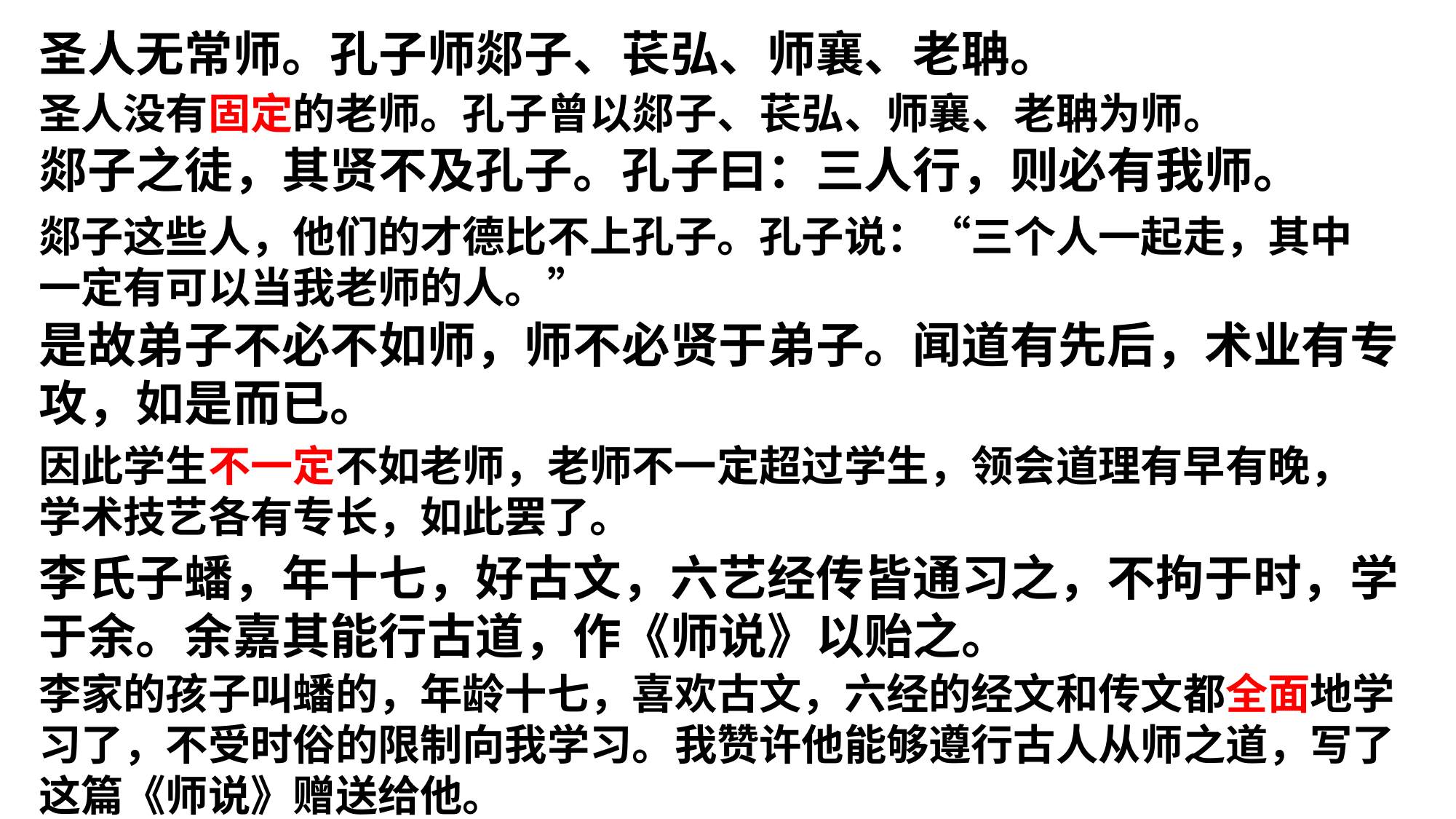

圣人无常师。孔子师郯子、苌弘、师襄、老聃。

郯子之徒，其贤不及孔子。孔子曰：三人行，则必有我师。

是故弟子不必不如师，师不必贤于弟子。闻道有先后，术业有专攻，如是而已。

李氏子蟠，年十七，好古文，六艺经传皆通习之，不拘于时，学于余。余嘉其能行古道，作《师说》以贻之。
圣人没有固定的老师。孔子曾以郯子、苌弘、师襄、老聃为师。
郯子这些人，他们的才德比不上孔子。孔子说：“三个人一起走，其中一定有可以当我老师的人。”
因此学生不一定不如老师，老师不一定超过学生，领会道理有早有晚，学术技艺各有专长，如此罢了。
李家的孩子叫蟠的，年龄十七，喜欢古文，六经的经文和传文都全面地学习了，不受时俗的限制向我学习。我赞许他能够遵行古人从师之道，写了这篇《师说》赠送给他。